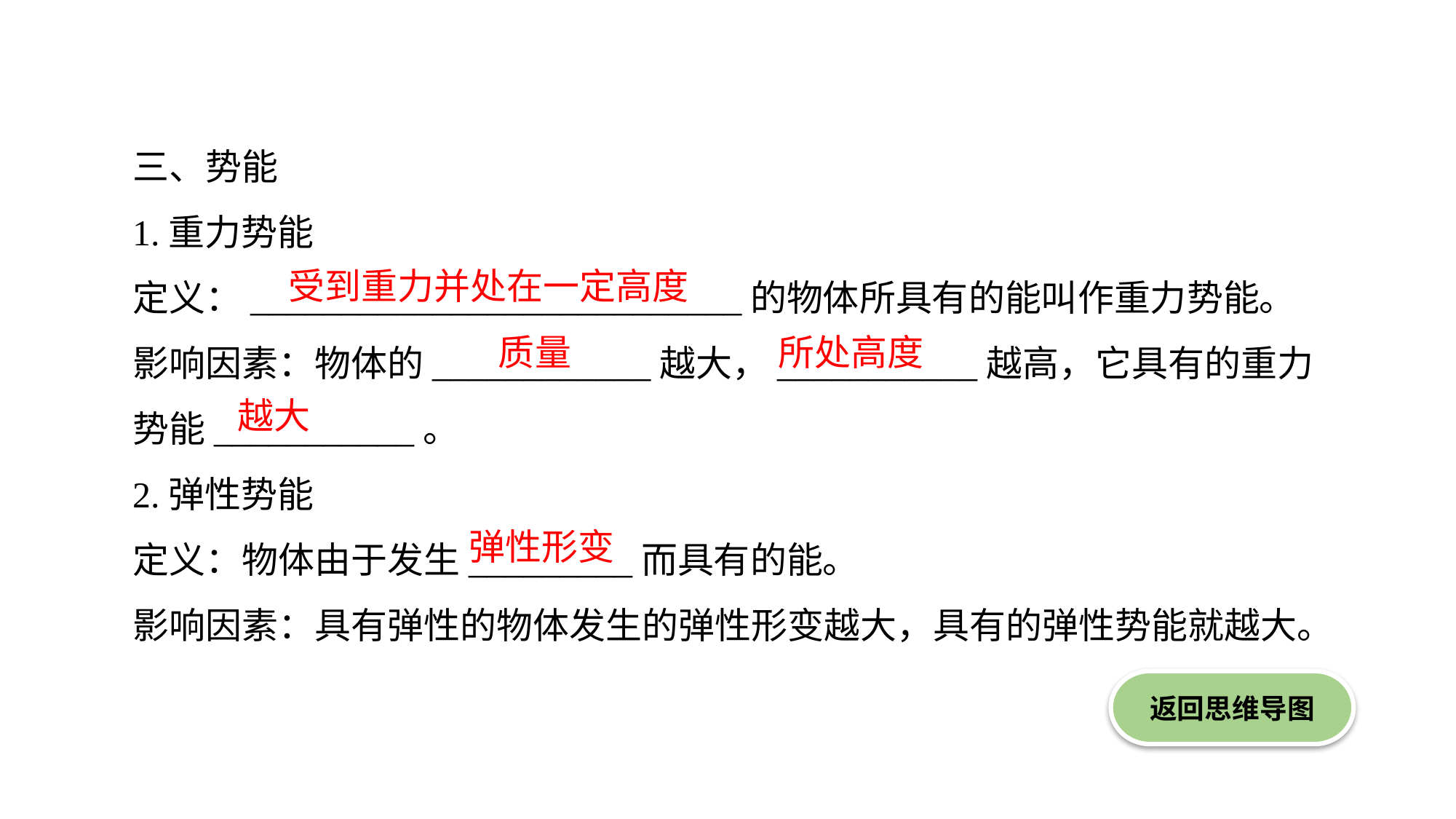

三、势能
1.重力势能
定义：___________________________的物体所具有的能叫作重力势能。
影响因素：物体的____________越大，___________越高，它具有的重力势能___________。
2.弹性势能
定义：物体由于发生_________而具有的能。
影响因素：具有弹性的物体发生的弹性形变越大，具有的弹性势能就越大。
受到重力并处在一定高度
质量
所处高度
越大
弹性形变
返回思维导图